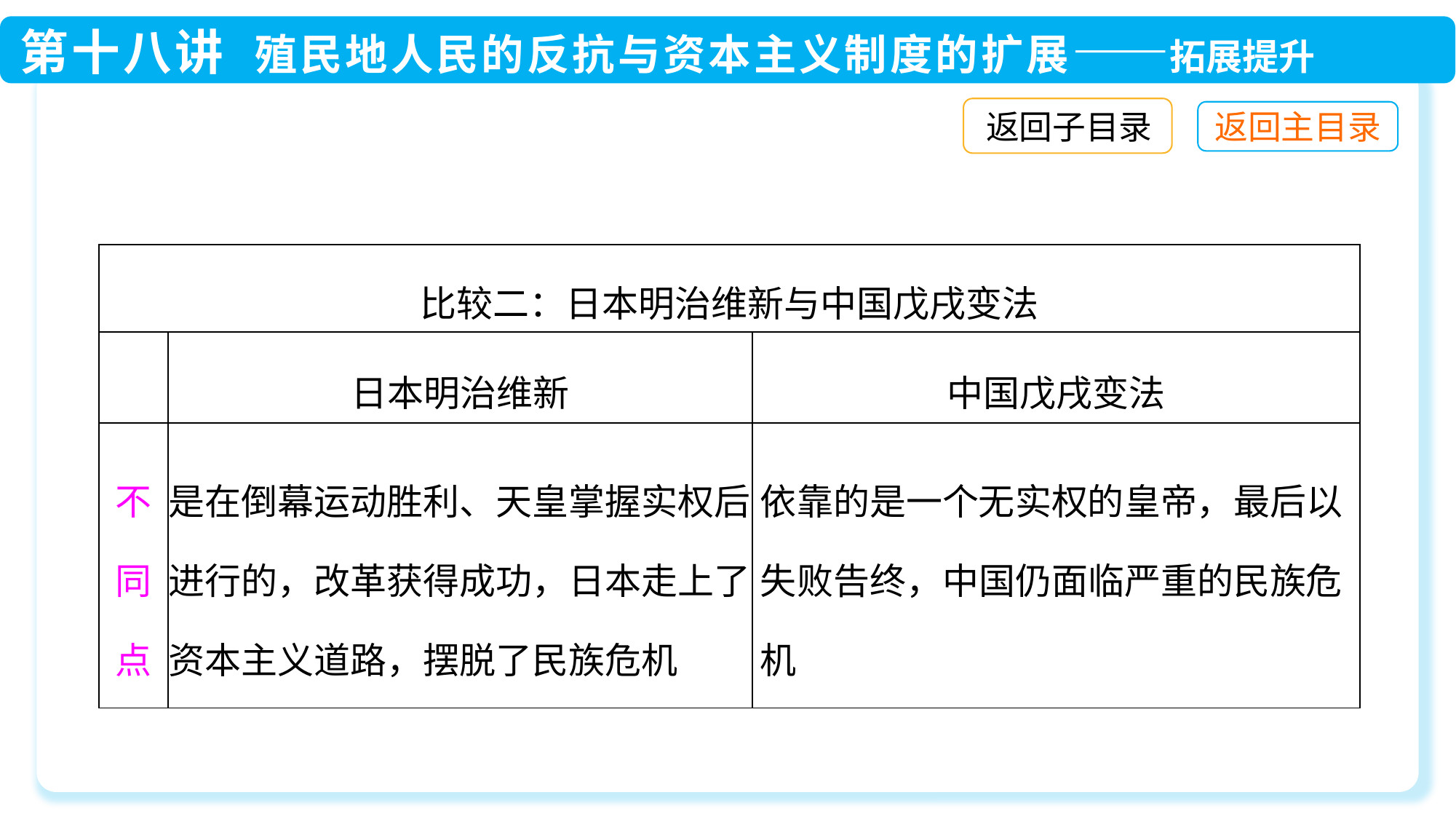

返回子目录
| 比较二：日本明治维新与中国戊戌变法 |  |  |
| --- | --- | --- |
|  | 日本明治维新 | 中国戊戌变法 |
| 不同点 | 是在倒幕运动胜利、天皇掌握实权后进行的，改革获得成功，日本走上了资本主义道路，摆脱了民族危机 | 依靠的是一个无实权的皇帝，最后以失败告终，中国仍面临严重的民族危机 |